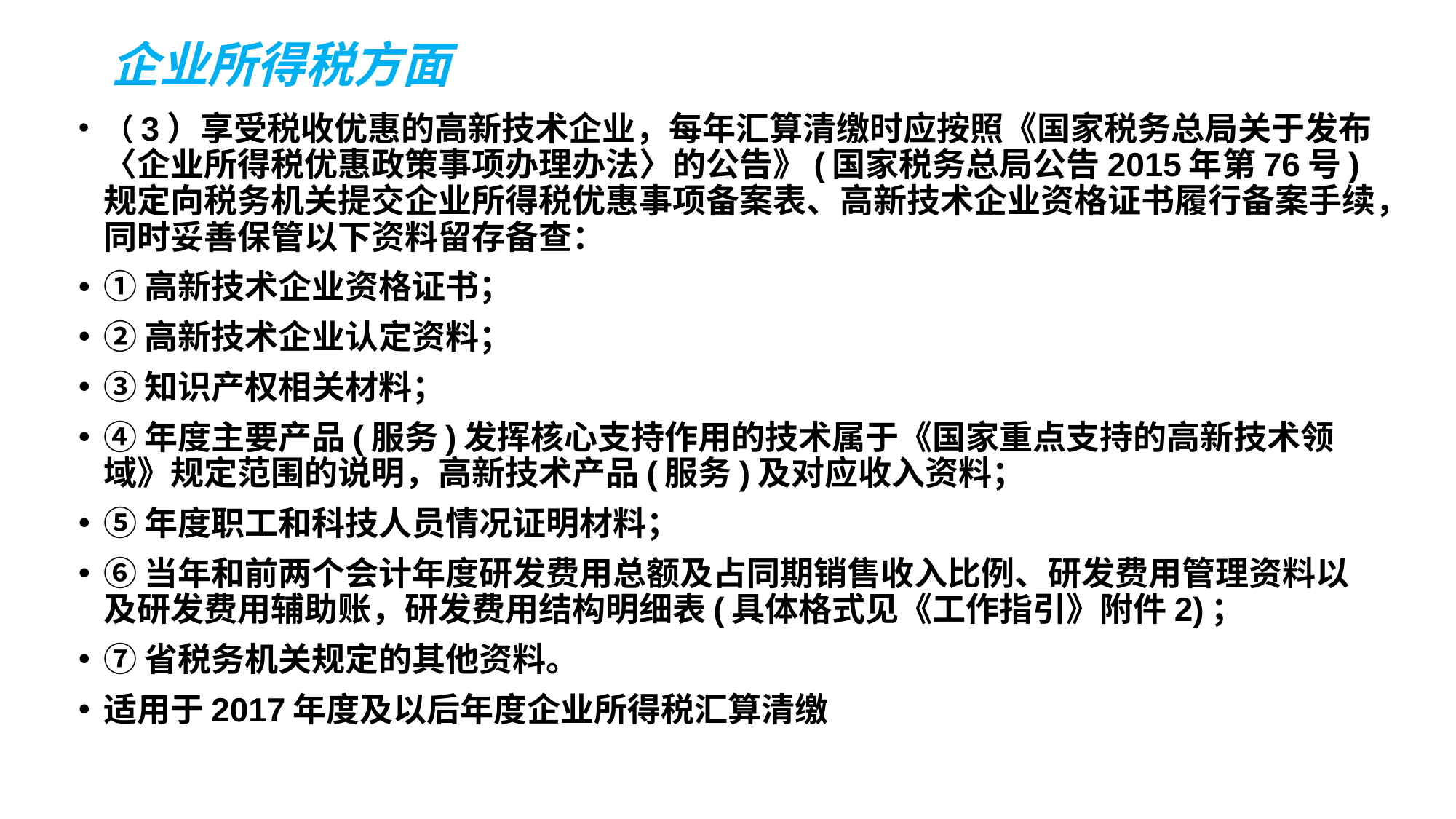

# 企业所得税方面
（3）享受税收优惠的高新技术企业，每年汇算清缴时应按照《国家税务总局关于发布〈企业所得税优惠政策事项办理办法〉的公告》(国家税务总局公告2015年第76号)规定向税务机关提交企业所得税优惠事项备案表、高新技术企业资格证书履行备案手续，同时妥善保管以下资料留存备查：
①高新技术企业资格证书；
②高新技术企业认定资料；
③知识产权相关材料；
④年度主要产品(服务)发挥核心支持作用的技术属于《国家重点支持的高新技术领域》规定范围的说明，高新技术产品(服务)及对应收入资料；
⑤年度职工和科技人员情况证明材料；
⑥当年和前两个会计年度研发费用总额及占同期销售收入比例、研发费用管理资料以及研发费用辅助账，研发费用结构明细表(具体格式见《工作指引》附件2)；
⑦省税务机关规定的其他资料。
适用于2017年度及以后年度企业所得税汇算清缴